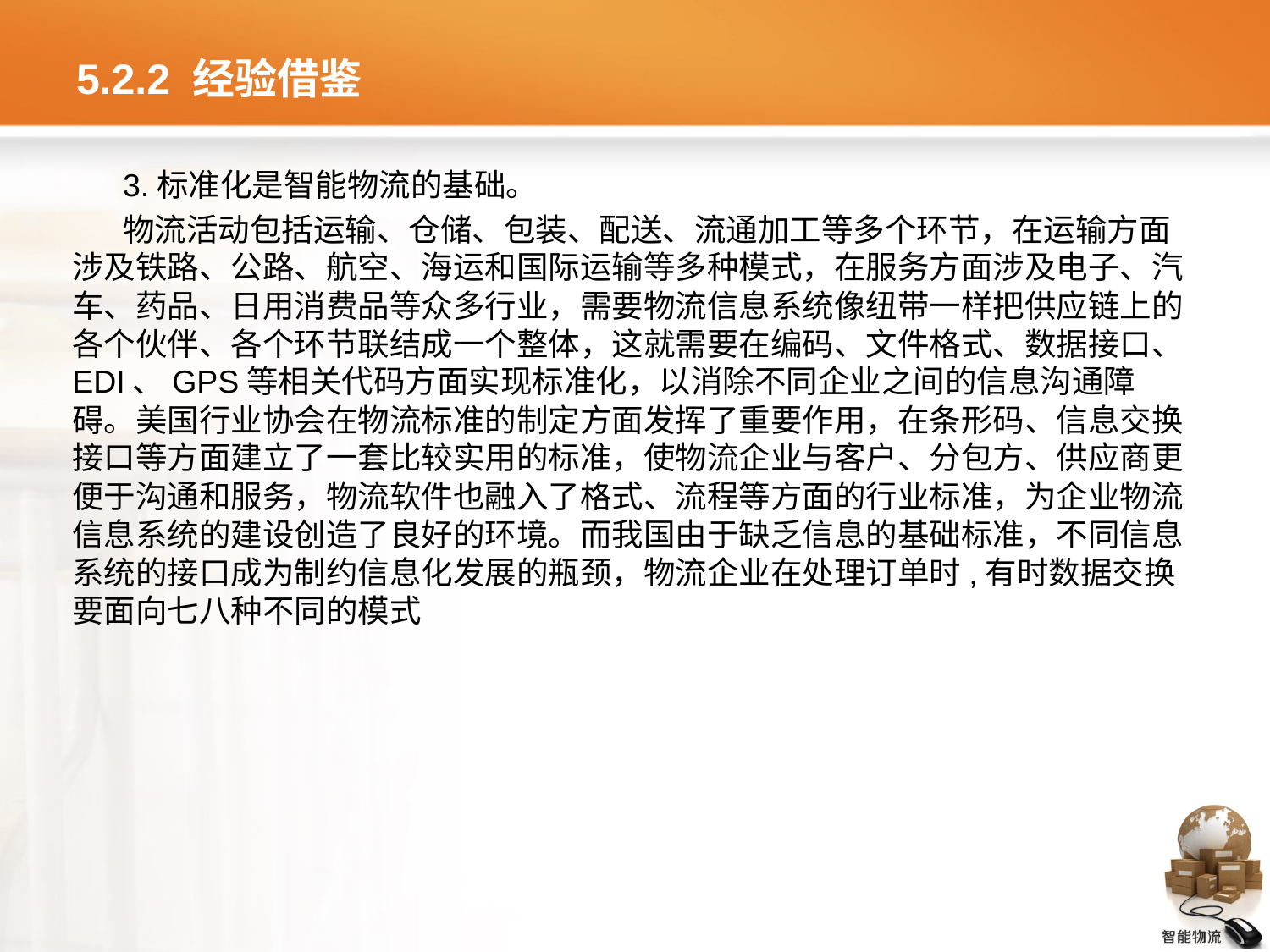

# 5.2.2 经验借鉴
3.标准化是智能物流的基础。
物流活动包括运输、仓储、包装、配送、流通加工等多个环节，在运输方面涉及铁路、公路、航空、海运和国际运输等多种模式，在服务方面涉及电子、汽车、药品、日用消费品等众多行业，需要物流信息系统像纽带一样把供应链上的各个伙伴、各个环节联结成一个整体，这就需要在编码、文件格式、数据接口、EDI、GPS等相关代码方面实现标准化，以消除不同企业之间的信息沟通障碍。美国行业协会在物流标准的制定方面发挥了重要作用，在条形码、信息交换接口等方面建立了一套比较实用的标准，使物流企业与客户、分包方、供应商更便于沟通和服务，物流软件也融入了格式、流程等方面的行业标准，为企业物流信息系统的建设创造了良好的环境。而我国由于缺乏信息的基础标准，不同信息系统的接口成为制约信息化发展的瓶颈，物流企业在处理订单时,有时数据交换要面向七八种不同的模式